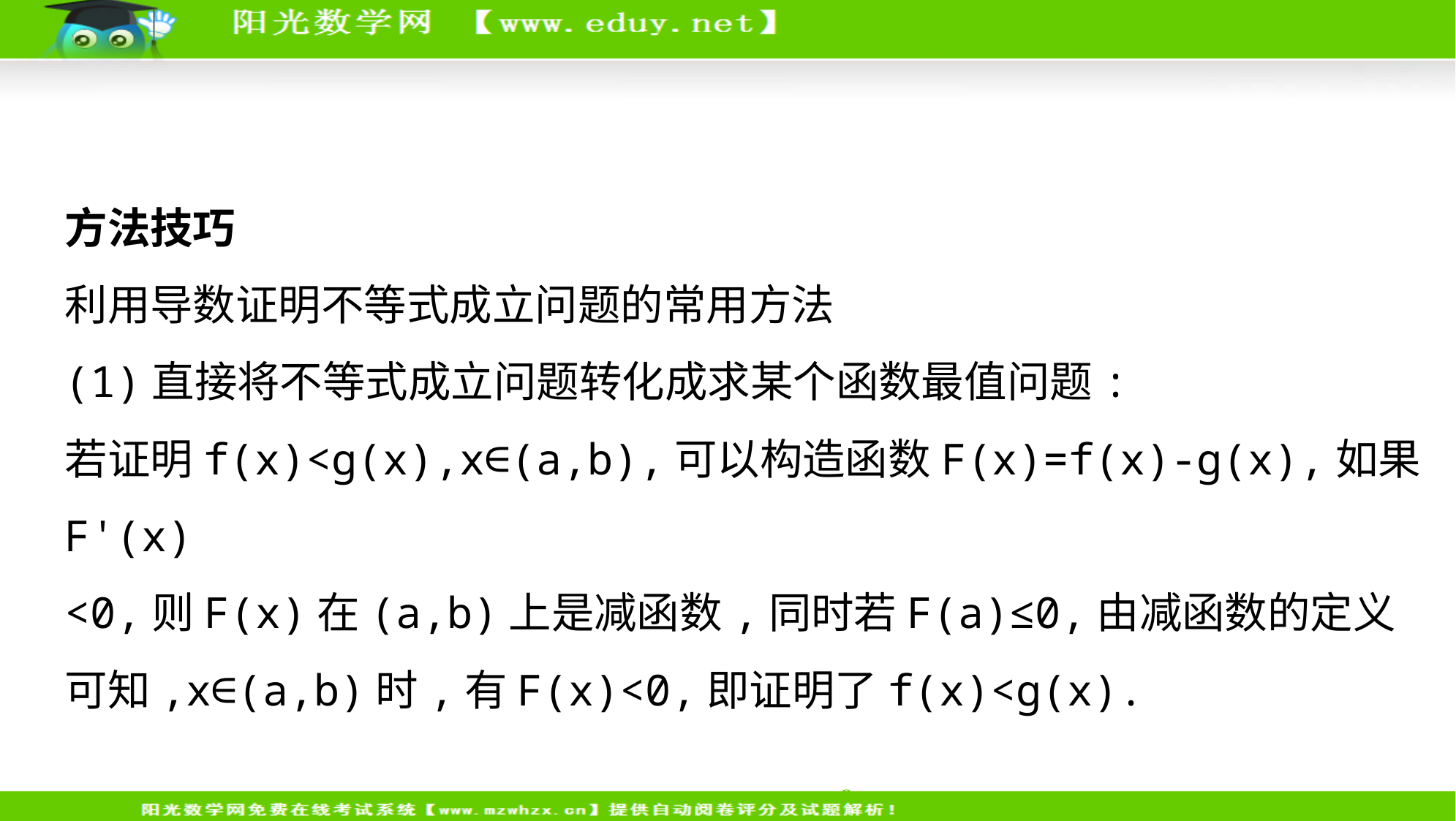

方法技巧
利用导数证明不等式成立问题的常用方法
(1)直接将不等式成立问题转化成求某个函数最值问题:
若证明f(x)<g(x),x∈(a,b),可以构造函数F(x)=f(x)-g(x),如果F'(x)
<0,则F(x)在(a,b)上是减函数,同时若F(a)≤0,由减函数的定义可知,x∈(a,b)时,有F(x)<0,即证明了f(x)<g(x).